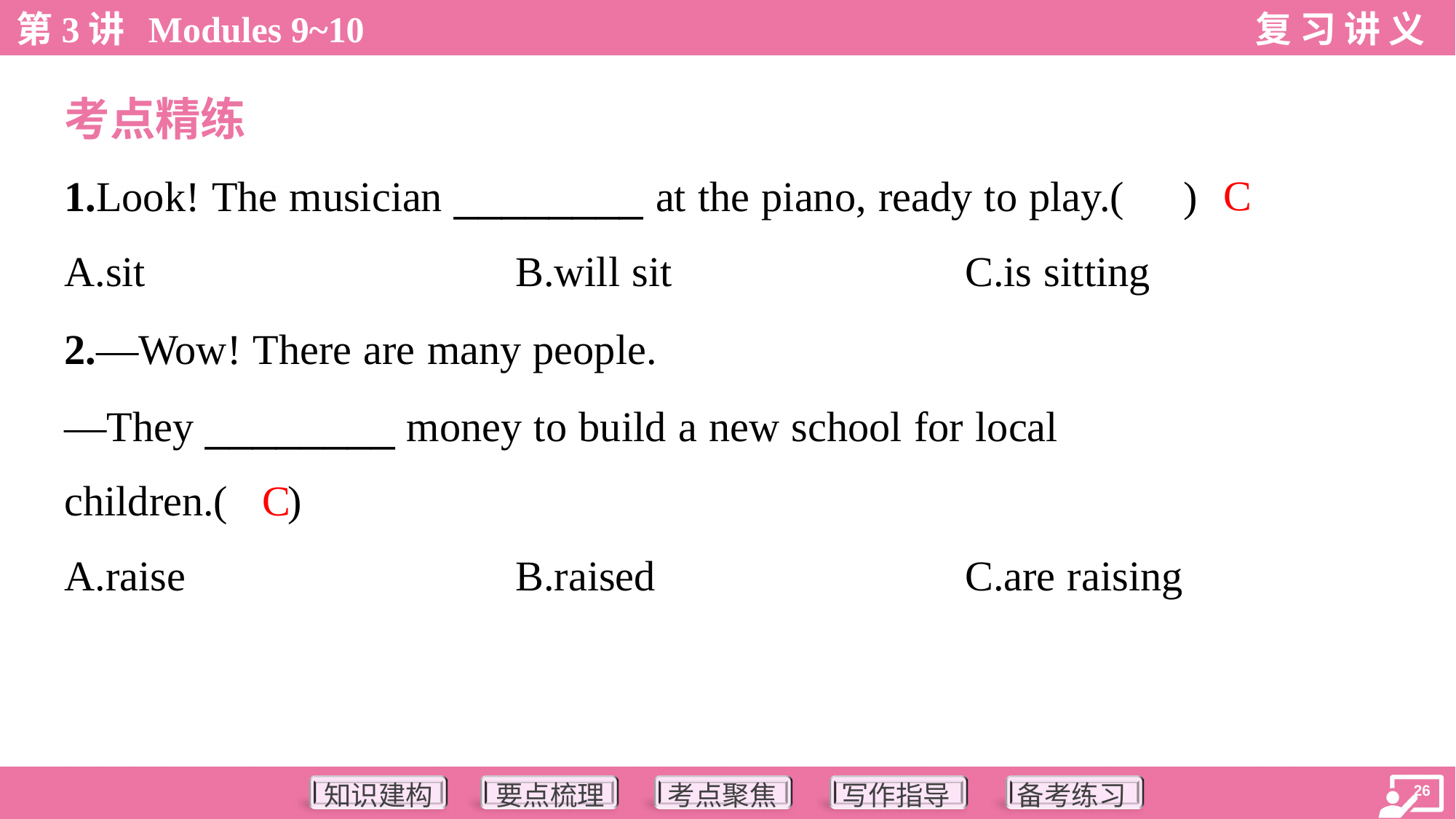

考点精练
C
1.Look! The musician ________ at the piano, ready to play.(     )
A.sit	B.will sit	C.is sitting
2.—Wow! There are many people.
—They ________ money to build a new school for local
children.(     )
C
A.raise	B.raised	C.are raising